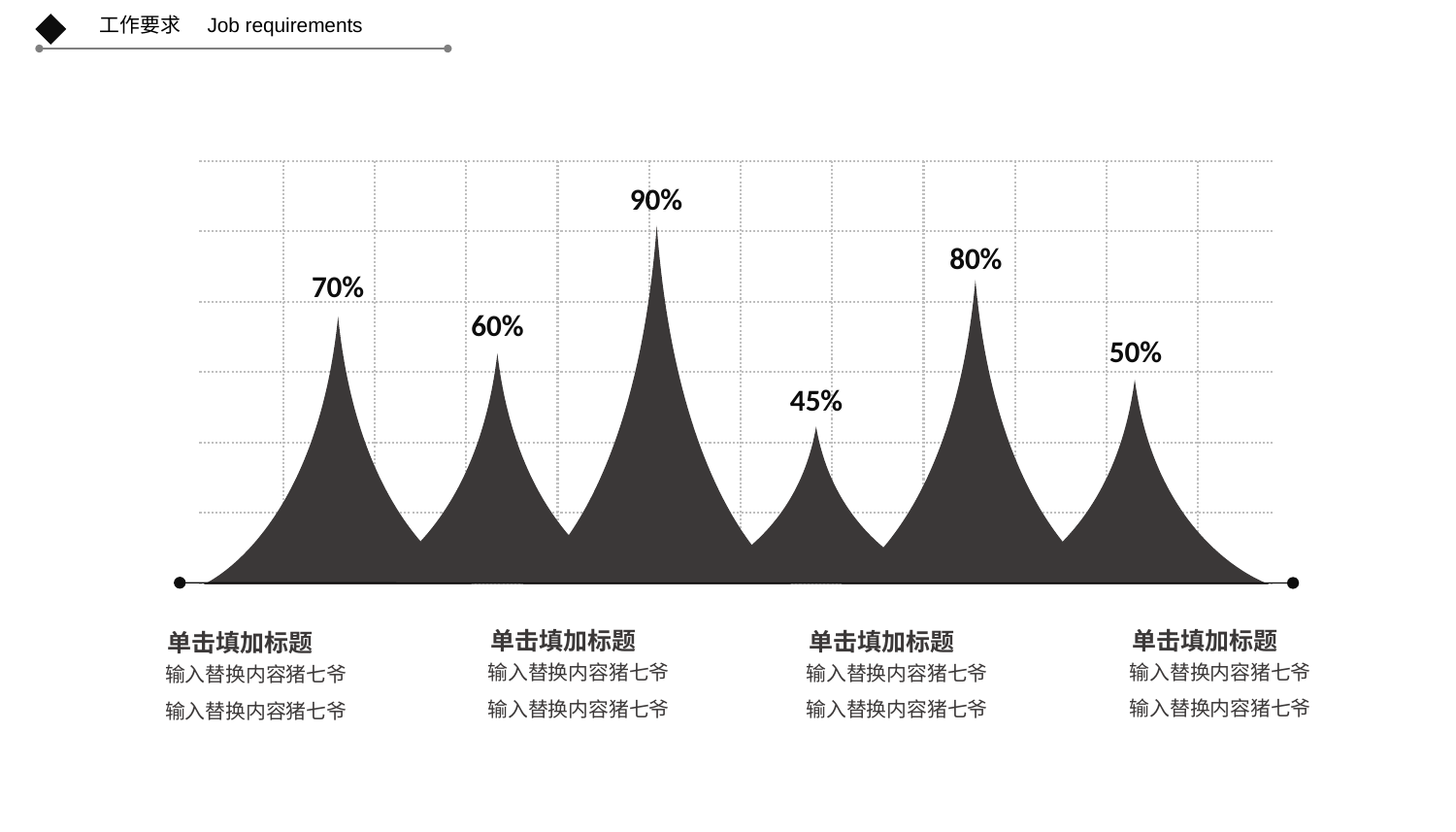

Job requirements
工作要求

90%

80%
70%

60%

50%

45%

单击填加标题
单击填加标题
单击填加标题
单击填加标题
输入替换内容猪七爷
输入替换内容猪七爷
输入替换内容猪七爷
输入替换内容猪七爷
输入替换内容猪七爷
输入替换内容猪七爷
输入替换内容猪七爷
输入替换内容猪七爷